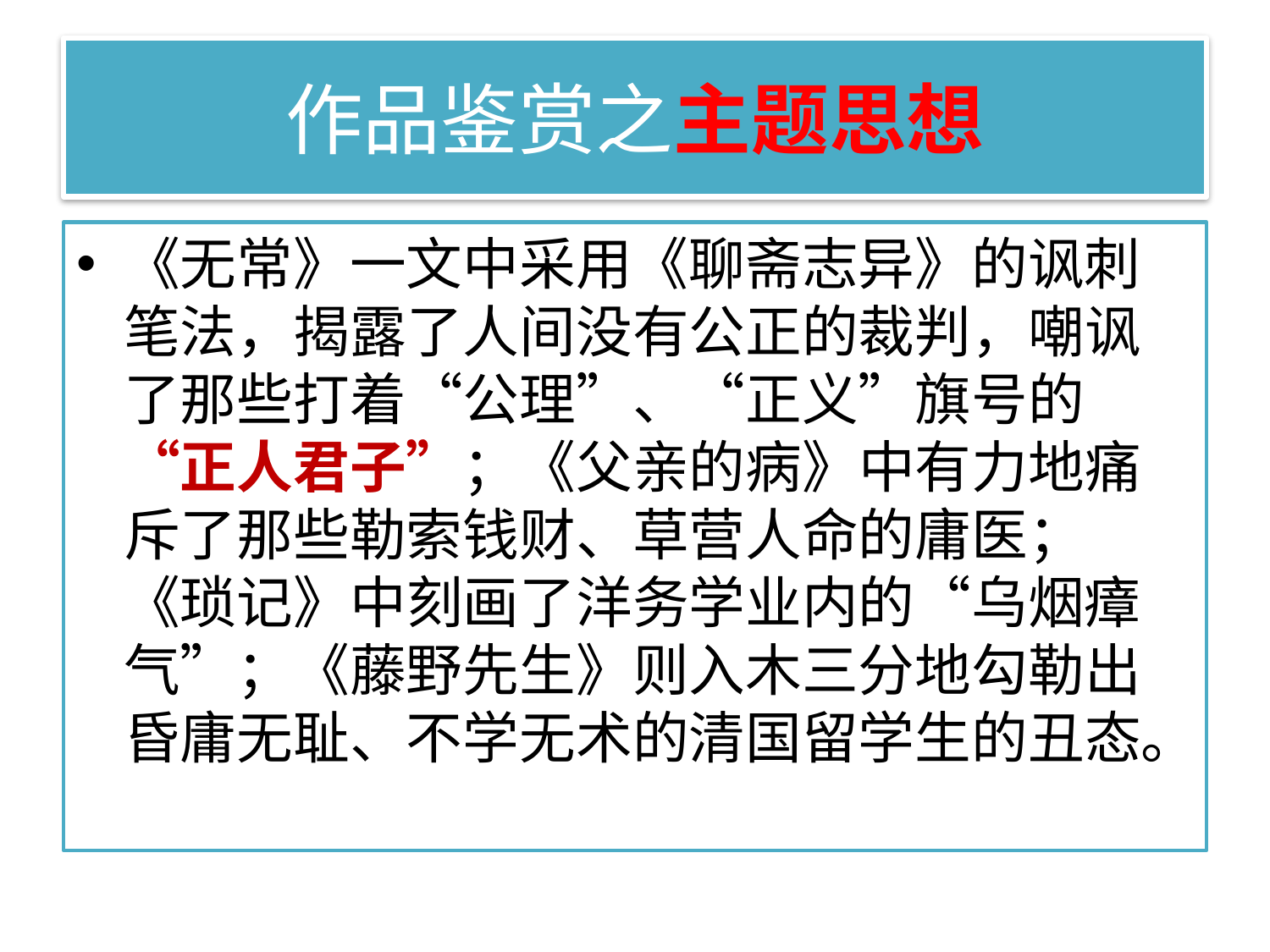

# 作品鉴赏之主题思想
《无常》一文中采用《聊斋志异》的讽刺笔法，揭露了人间没有公正的裁判，嘲讽了那些打着“公理”、“正义”旗号的“正人君子”；《父亲的病》中有力地痛斥了那些勒索钱财、草营人命的庸医；《琐记》中刻画了洋务学业内的“乌烟瘴气”；《藤野先生》则入木三分地勾勒出昏庸无耻、不学无术的清国留学生的丑态。